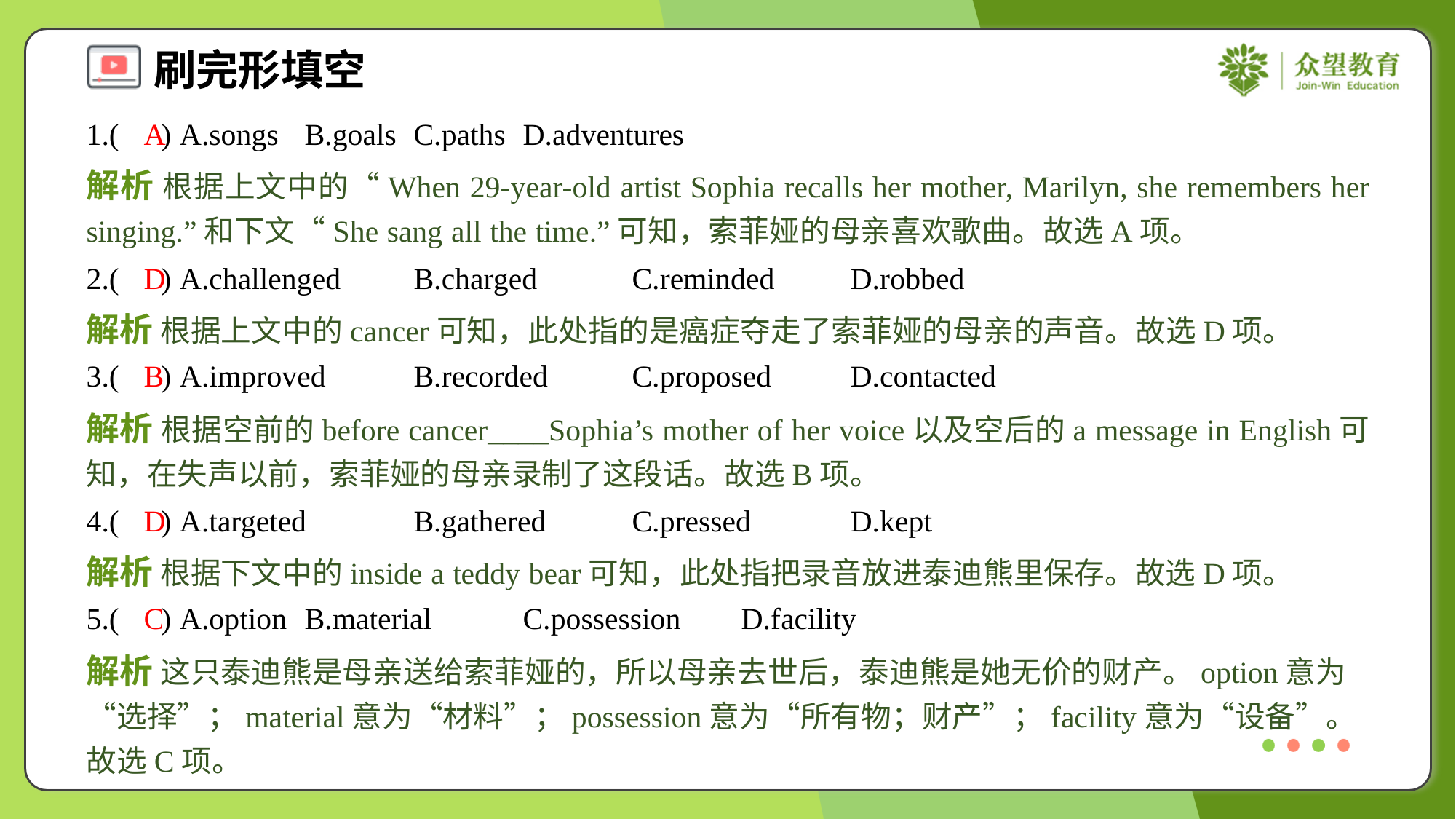

1.(     ) A.songs	B.goals	C.paths	D.adventures
A
解析 根据上文中的“When 29-year-old artist Sophia recalls her mother, Marilyn, she remembers her singing.”和下文“She sang all the time.”可知，索菲娅的母亲喜欢歌曲。故选A项。
2.(     ) A.challenged	B.charged	C.reminded	D.robbed
D
解析 根据上文中的cancer可知，此处指的是癌症夺走了索菲娅的母亲的声音。故选D项。
3.(     ) A.improved	B.recorded	C.proposed	D.contacted
B
解析 根据空前的before cancer____Sophia’s mother of her voice以及空后的a message in English可知，在失声以前，索菲娅的母亲录制了这段话。故选B项。
4.(     ) A.targeted	B.gathered	C.pressed	D.kept
D
解析 根据下文中的inside a teddy bear可知，此处指把录音放进泰迪熊里保存。故选D项。
5.(     ) A.option	B.material	C.possession	D.facility
C
解析 这只泰迪熊是母亲送给索菲娅的，所以母亲去世后，泰迪熊是她无价的财产。option意为“选择”；material意为“材料”；possession意为“所有物；财产”；facility意为“设备”。故选C项。